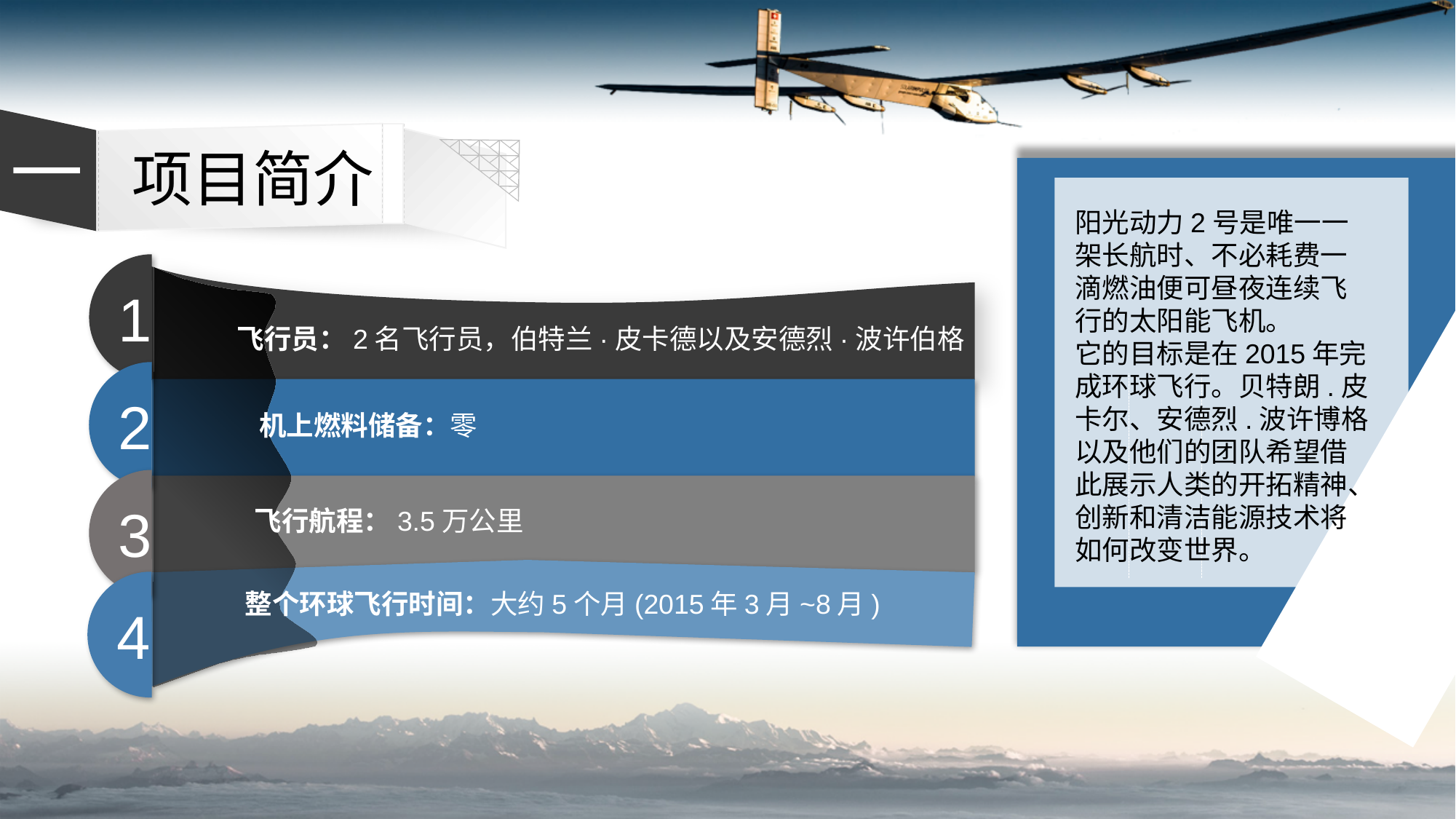

4

3

2

1
飞行员：2名飞行员，伯特兰·皮卡德以及安德烈·波许伯格
机上燃料储备：零
飞行航程：3.5万公里
整个环球飞行时间：大约5个月(2015年3月~8月)

一
项目简介

阳光动力2号是唯一一架长航时、不必耗费一滴燃油便可昼夜连续飞行的太阳能飞机。
它的目标是在2015年完成环球飞行。贝特朗.皮卡尔、安德烈.波许博格以及他们的团队希望借此展示人类的开拓精神、创新和清洁能源技术将如何改变世界。